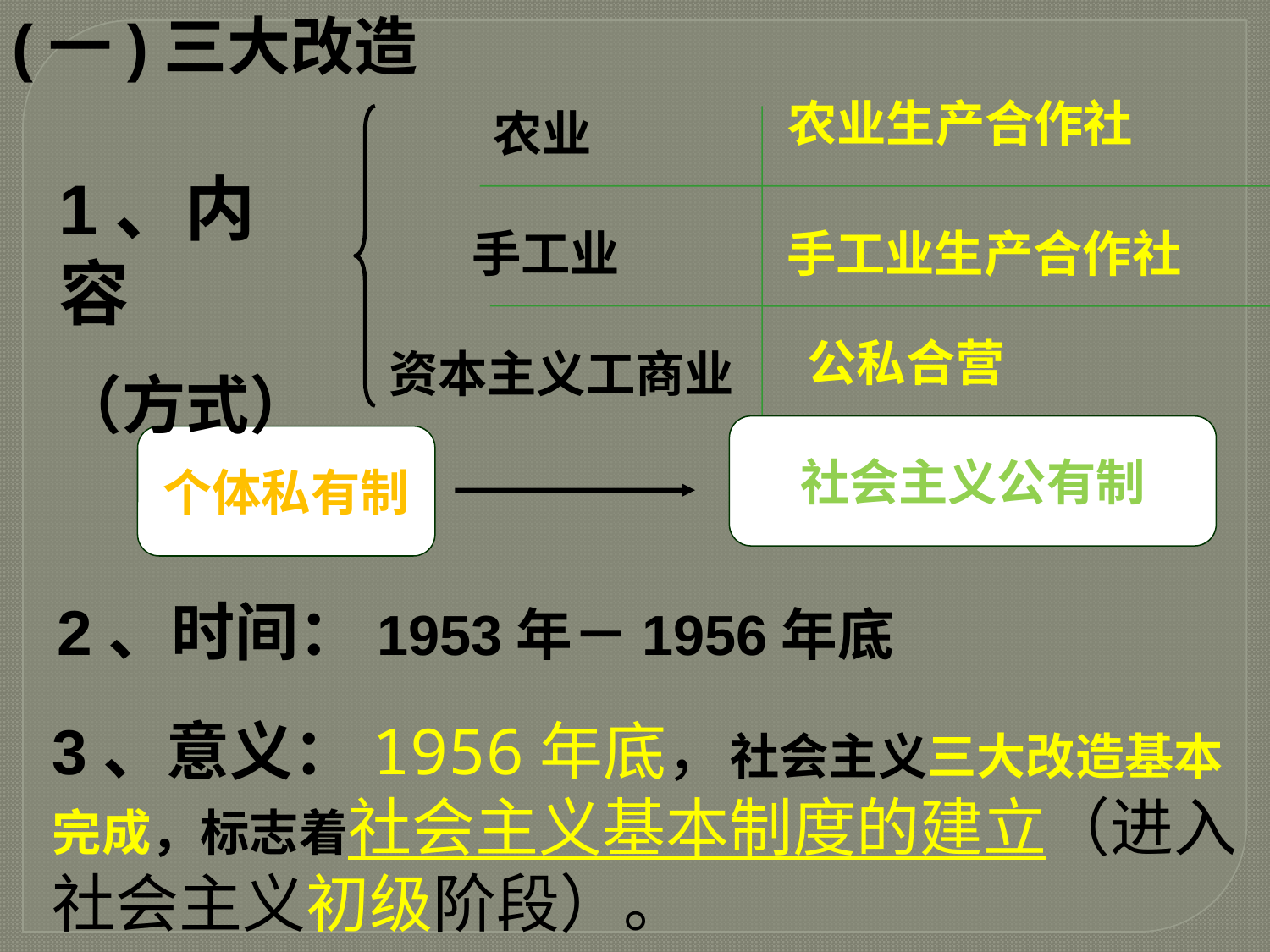

(一)三大改造
农业生产合作社
农业

手工业
资本主义工商业

1、内容
（方式）
手工业生产合作社
公私合营
社会主义公有制

个体私有制
2、时间：1953年－1956年底
3、意义：1956年底，社会主义三大改造基本完成，标志着社会主义基本制度的建立（进入社会主义初级阶段）。